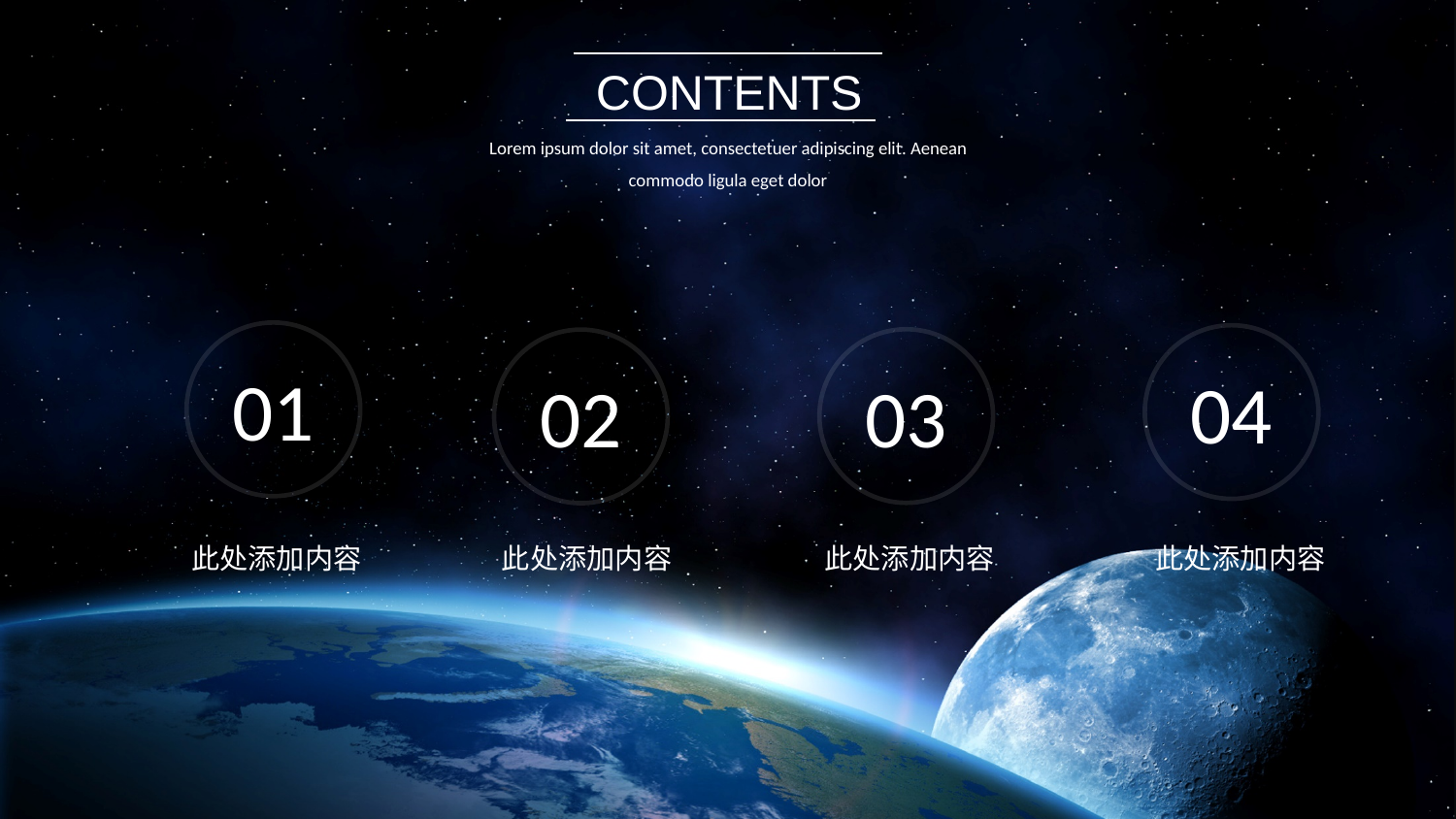

CONTENTS
Lorem ipsum dolor sit amet, consectetuer adipiscing elit. Aenean commodo ligula eget dolor

01
04
03
02
此处添加内容
此处添加内容
此处添加内容
此处添加内容